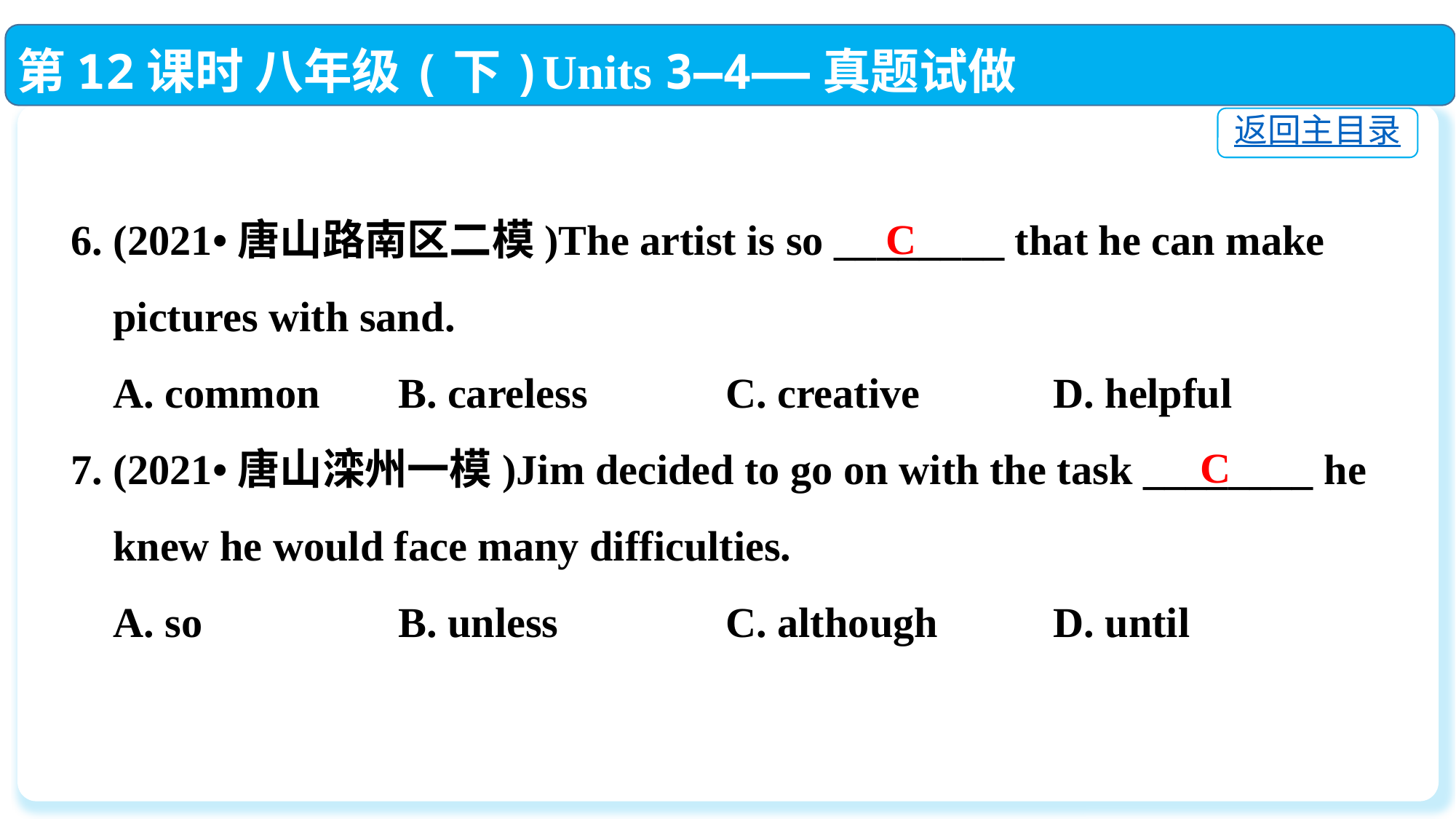

第12课时 八年级(下)Units 3—4——真题试做

返回主目录
6. (2021•唐山路南区二模)The artist is so ________ that he can make
    pictures with sand.
    A. common	B. careless		C. creative		D. helpful
7. (2021•唐山滦州一模)Jim decided to go on with the task ________ he
    knew he would face many difficulties.
    A. so		B. unless		C. although		D. until
C
C